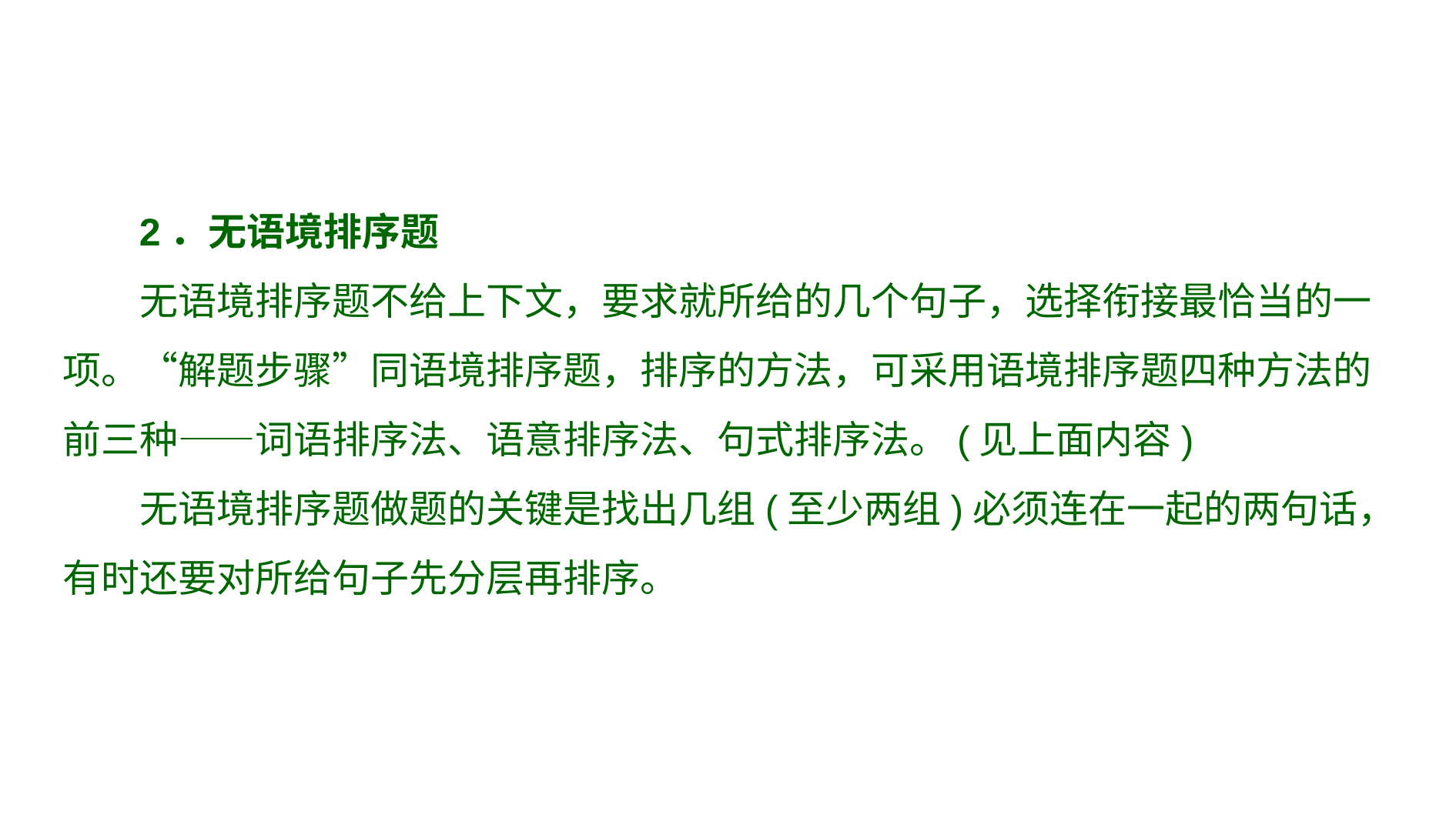

2．无语境排序题
    无语境排序题不给上下文，要求就所给的几个句子，选择衔接最恰当的一项。“解题步骤”同语境排序题，排序的方法，可采用语境排序题四种方法的前三种——词语排序法、语意排序法、句式排序法。(见上面内容)
    无语境排序题做题的关键是找出几组(至少两组)必须连在一起的两句话，有时还要对所给句子先分层再排序。